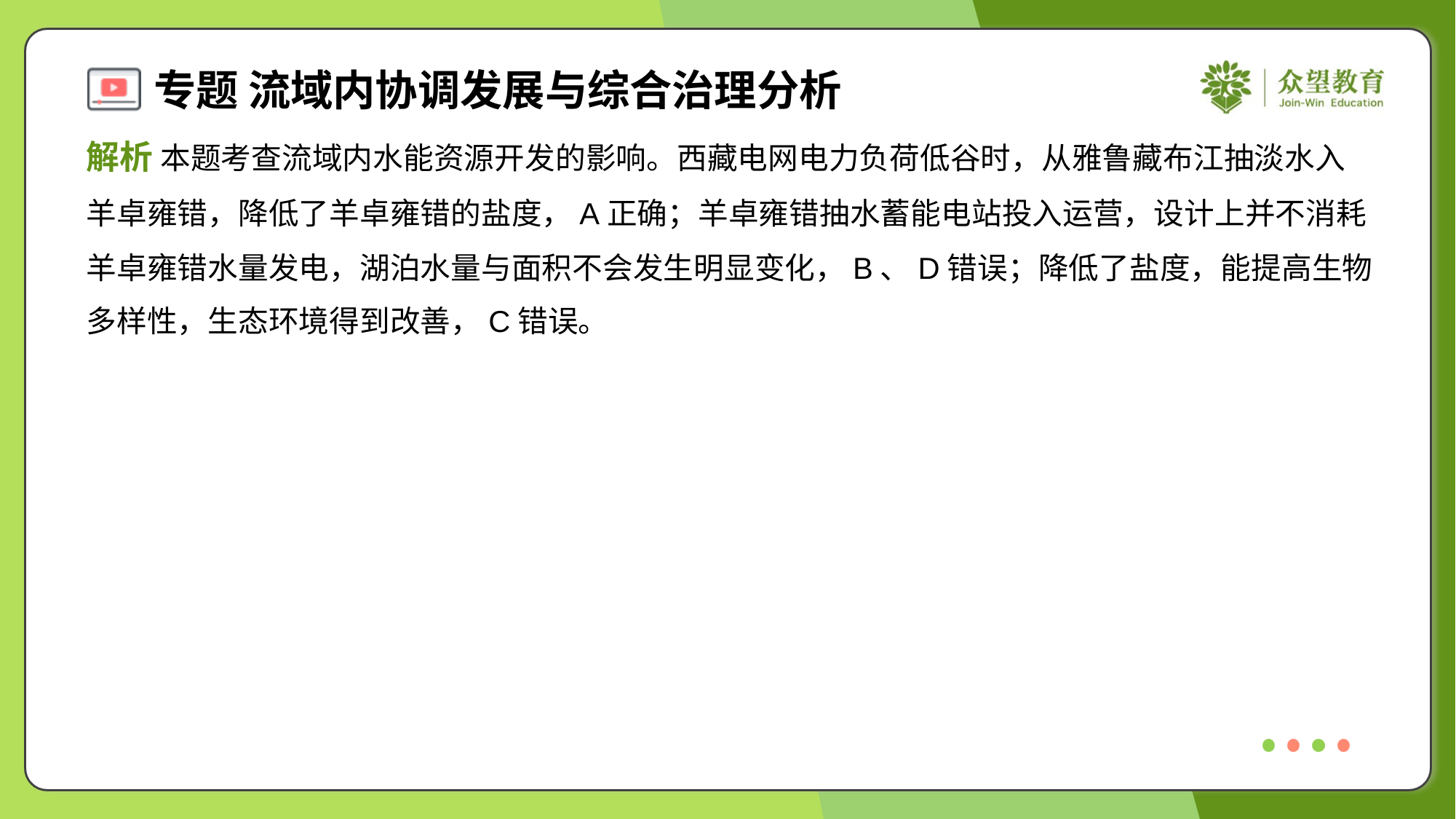

解析 本题考查流域内水能资源开发的影响。西藏电网电力负荷低谷时，从雅鲁藏布江抽淡水入
羊卓雍错，降低了羊卓雍错的盐度，A正确；羊卓雍错抽水蓄能电站投入运营，设计上并不消耗
羊卓雍错水量发电，湖泊水量与面积不会发生明显变化，B、D错误；降低了盐度，能提高生物
多样性，生态环境得到改善，C错误。